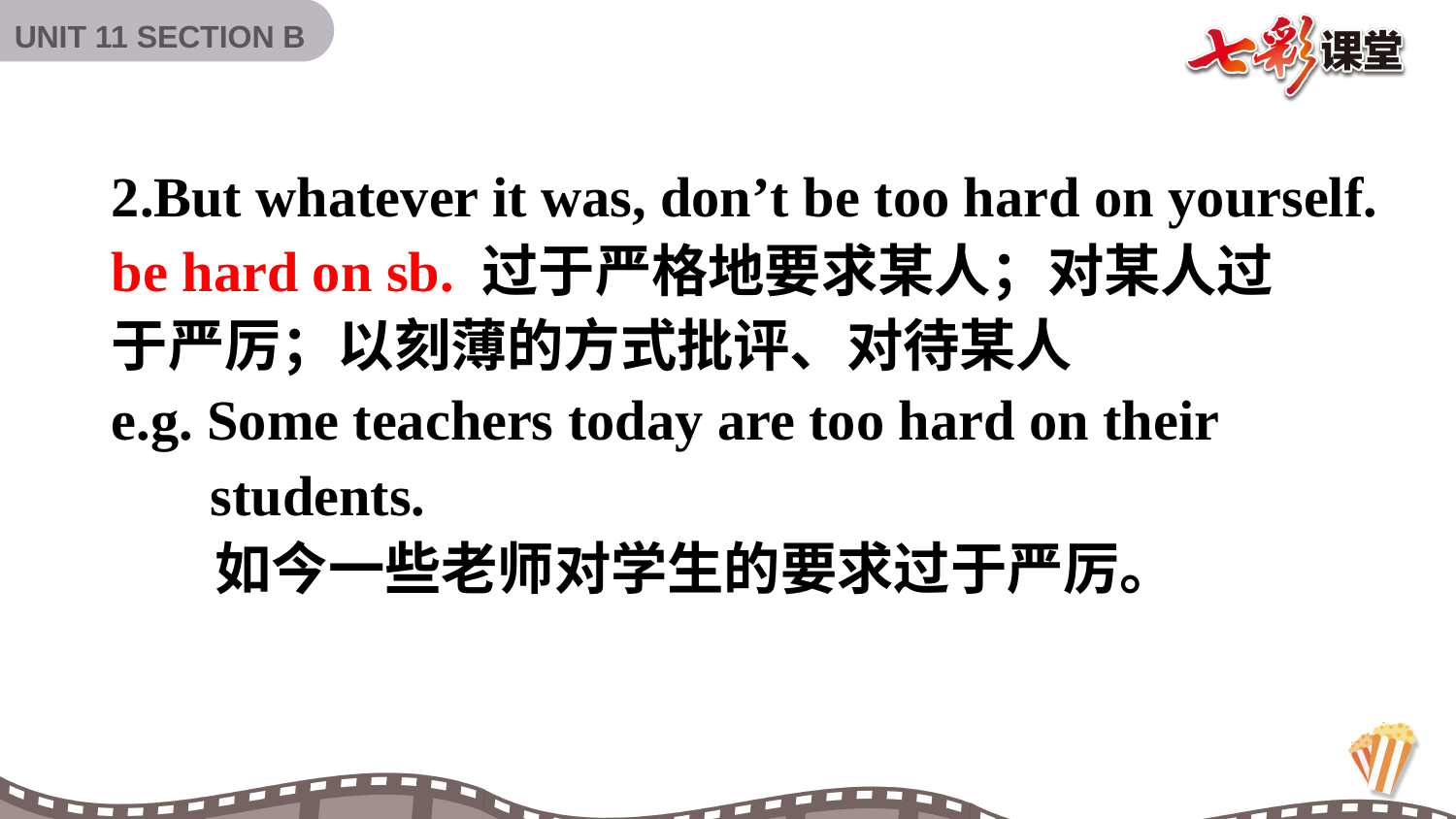

2.But whatever it was, don’t be too hard on yourself.
be hard on sb. 过于严格地要求某人；对某人过
于严厉；以刻薄的方式批评、对待某人
e.g. Some teachers today are too hard on their
       students.
       如今一些老师对学生的要求过于严厉。